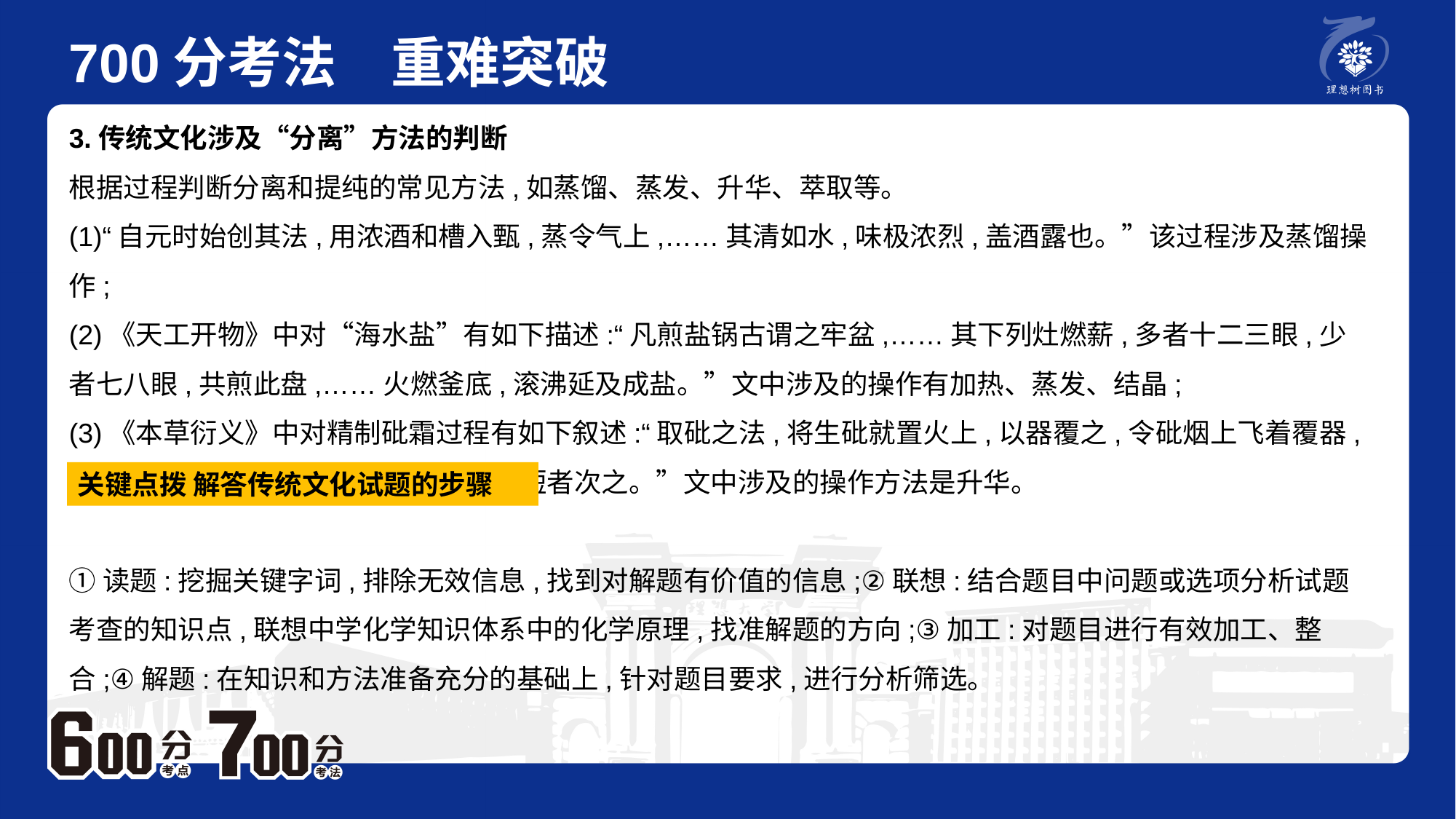

700分考法　重难突破
3.传统文化涉及“分离”方法的判断
根据过程判断分离和提纯的常见方法,如蒸馏、蒸发、升华、萃取等。
(1)“自元时始创其法,用浓酒和槽入甄,蒸令气上,……其清如水,味极浓烈,盖酒露也。”该过程涉及蒸馏操作;
(2)《天工开物》中对“海水盐”有如下描述:“凡煎盐锅古谓之牢盆,……其下列灶燃薪,多者十二三眼,少者七八眼,共煎此盘,……火燃釜底,滚沸延及成盐。”文中涉及的操作有加热、蒸发、结晶;
(3)《本草衍义》中对精制砒霜过程有如下叙述:“取砒之法,将生砒就置火上,以器覆之,令砒烟上飞着覆器,遂凝结累然下垂如乳,尖长者为胜,平短者次之。”文中涉及的操作方法是升华。

①读题:挖掘关键字词,排除无效信息,找到对解题有价值的信息;②联想:结合题目中问题或选项分析试题考查的知识点,联想中学化学知识体系中的化学原理,找准解题的方向;③加工:对题目进行有效加工、整合;④解题:在知识和方法准备充分的基础上,针对题目要求,进行分析筛选。
关键点拨 解答传统文化试题的步骤